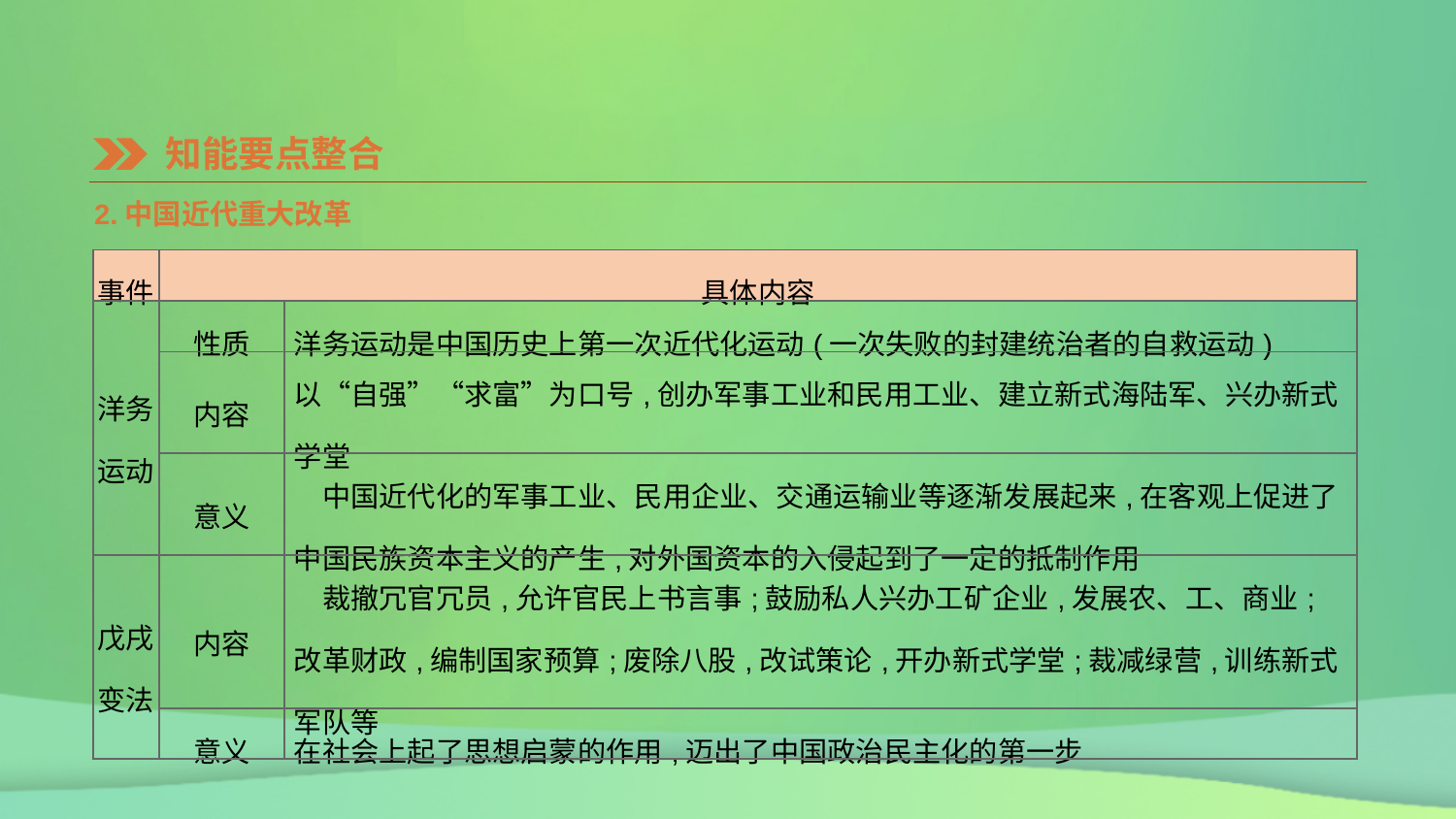

知能要点整合

2.中国近代重大改革
| 事件 | 具体内容 |  |
| --- | --- | --- |
| 洋务运动 | 性质 | 洋务运动是中国历史上第一次近代化运动(一次失败的封建统治者的自救运动) |
|  | 内容 | 以“自强”“求富”为口号,创办军事工业和民用工业、建立新式海陆军、兴办新式学堂 |
|  | 意义 | 中国近代化的军事工业、民用企业、交通运输业等逐渐发展起来,在客观上促进了中国民族资本主义的产生,对外国资本的入侵起到了一定的抵制作用 |
| 戊戌变法 | 内容 | 裁撤冗官冗员,允许官民上书言事;鼓励私人兴办工矿企业,发展农、工、商业;改革财政,编制国家预算;废除八股,改试策论,开办新式学堂;裁减绿营,训练新式军队等 |
|  | 意义 | 在社会上起了思想启蒙的作用,迈出了中国政治民主化的第一步 |